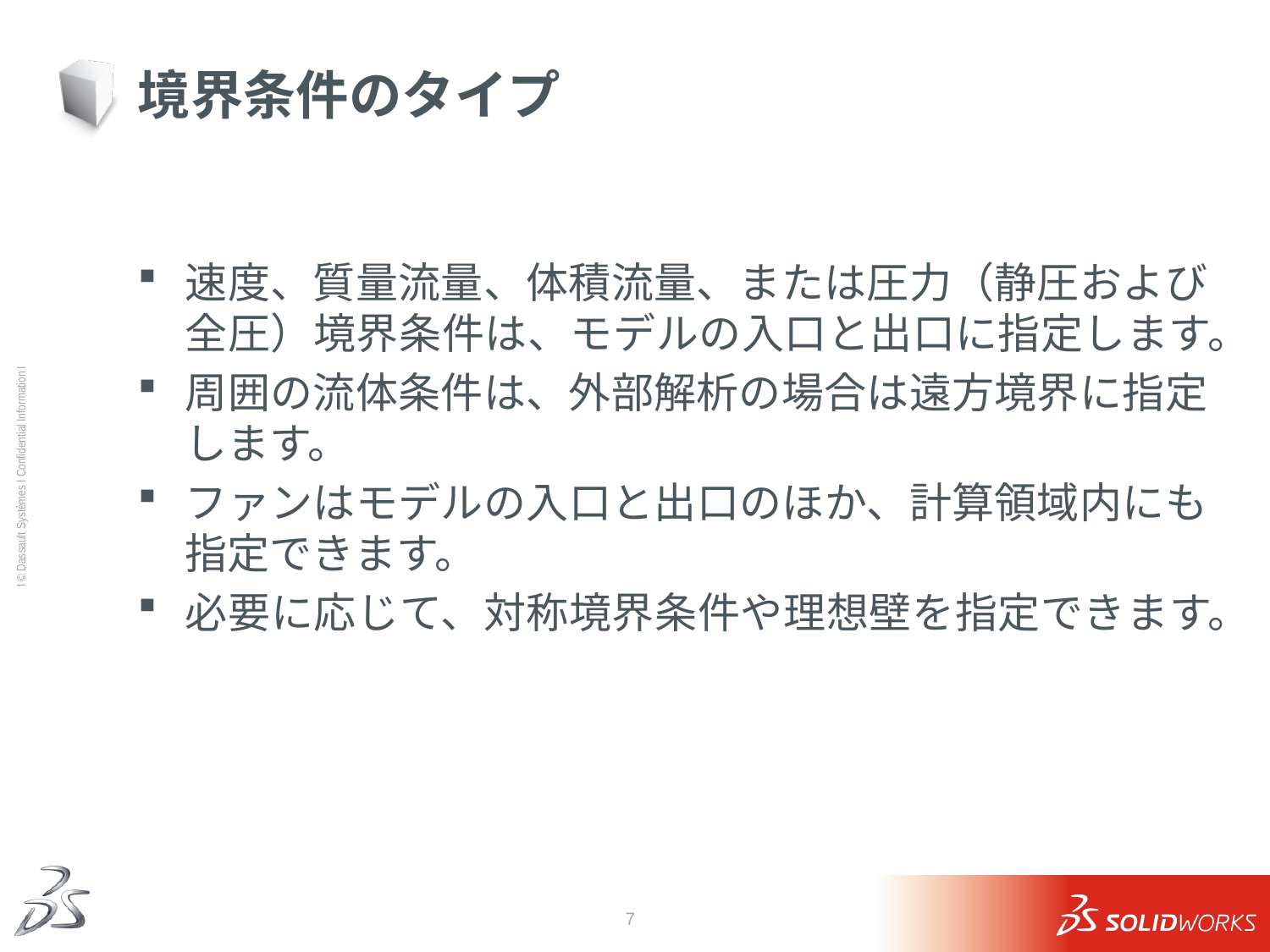

# 境界条件のタイプ
速度、質量流量、体積流量、または圧力（静圧および全圧）境界条件は、モデルの入口と出口に指定します。
周囲の流体条件は、外部解析の場合は遠方境界に指定します。
ファンはモデルの入口と出口のほか、計算領域内にも指定できます。
必要に応じて、対称境界条件や理想壁を指定できます。